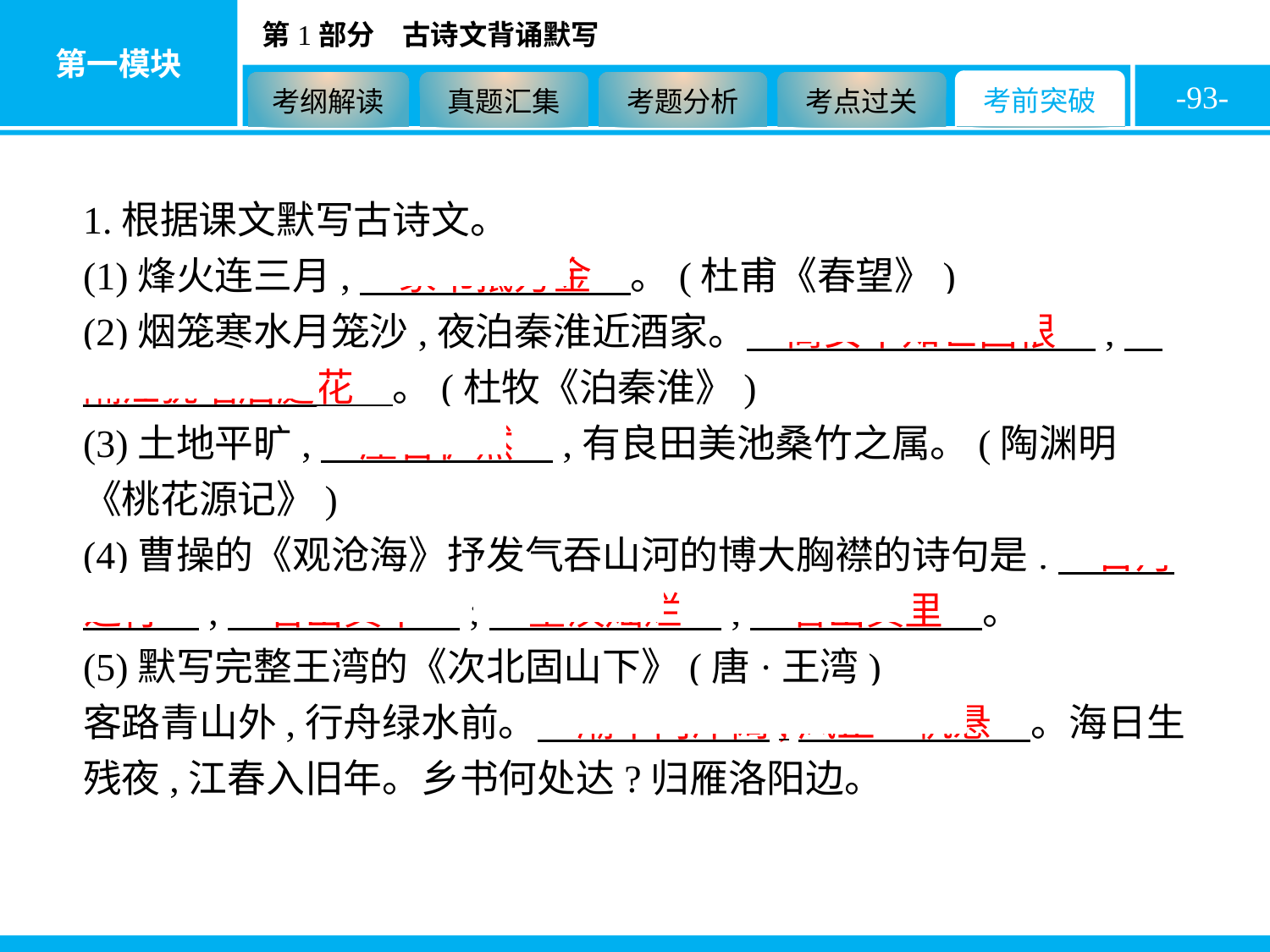

-93-
1.根据课文默写古诗文。
(1)烽火连三月,　家书抵万金　。(杜甫《春望》)
(2)烟笼寒水月笼沙,夜泊秦淮近酒家。　商女不知亡国恨　,　隔江犹唱后庭花　。(杜牧《泊秦淮》)
(3)土地平旷,　屋舍俨然　,有良田美池桑竹之属。(陶渊明《桃花源记》)
(4)曹操的《观沧海》抒发气吞山河的博大胸襟的诗句是:　日月之行　,　若出其中　;　星汉灿烂　,　若出其里　。
(5)默写完整王湾的《次北固山下》(唐·王湾)
客路青山外,行舟绿水前。　潮平两岸阔,风正一帆悬　。海日生残夜,江春入旧年。乡书何处达?归雁洛阳边。